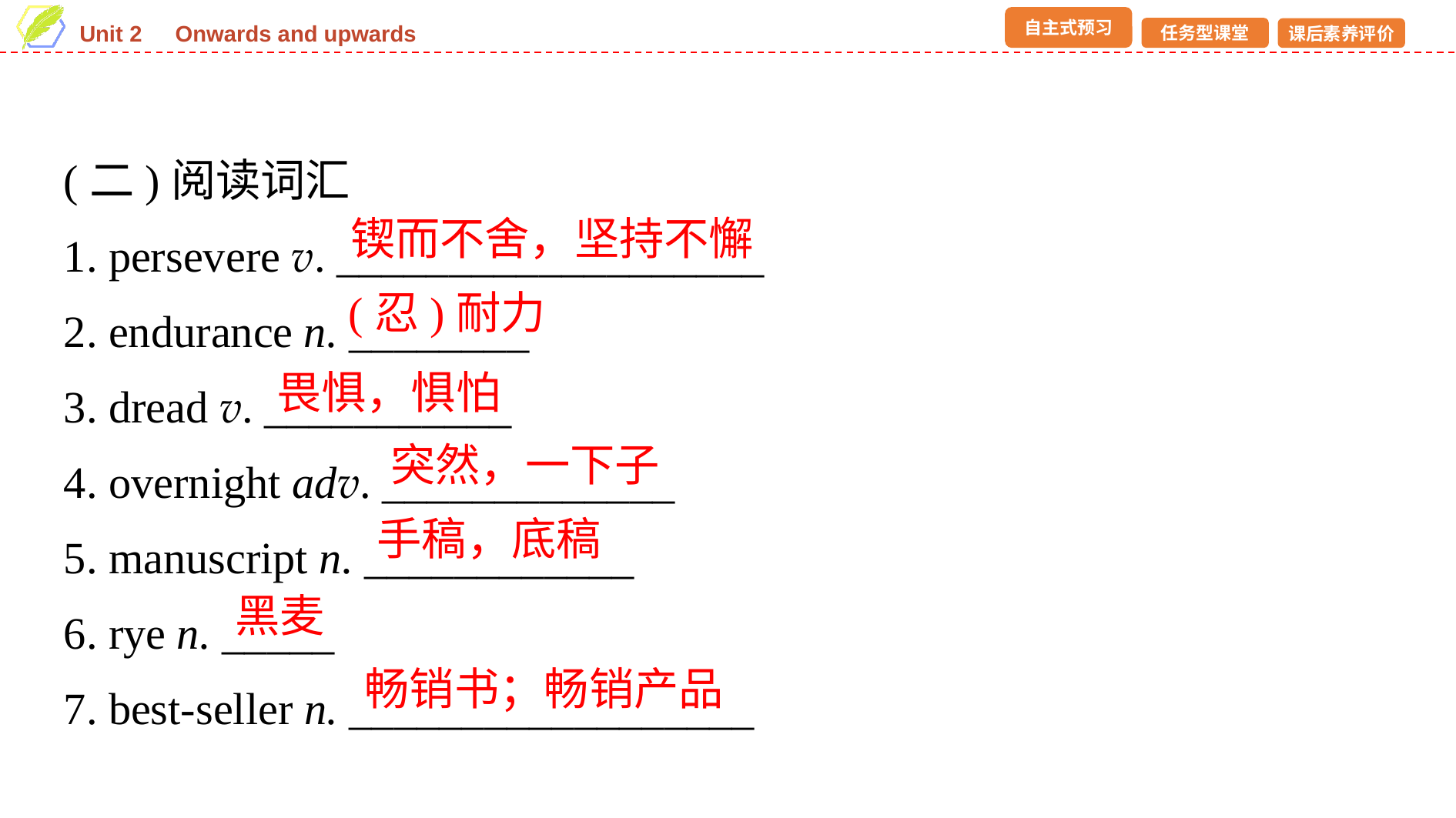

(二)阅读词汇
1. persevere v. ___________________
2. endurance n. ________
3. dread v. ___________
4. overnight adv. _____________
5. manuscript n. ____________
6. rye n. _____
7. best-seller n. __________________
锲而不舍，坚持不懈
 (忍)耐力
畏惧，惧怕
突然，一下子
手稿，底稿
黑麦
畅销书；畅销产品